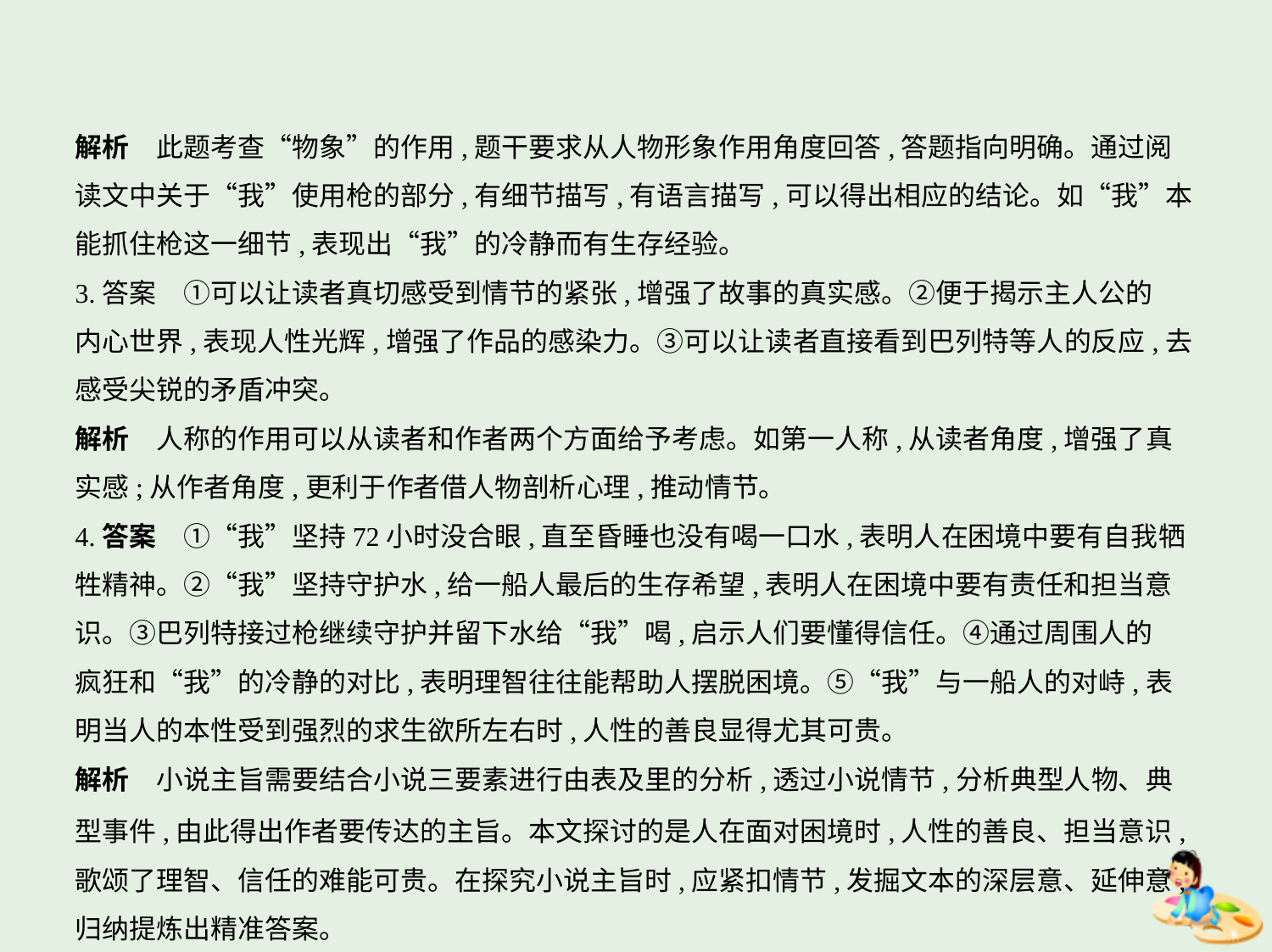

解析　此题考查“物象”的作用,题干要求从人物形象作用角度回答,答题指向明确。通过阅
读文中关于“我”使用枪的部分,有细节描写,有语言描写,可以得出相应的结论。如“我”本
能抓住枪这一细节,表现出“我”的冷静而有生存经验。
3.答案　①可以让读者真切感受到情节的紧张,增强了故事的真实感。②便于揭示主人公的
内心世界,表现人性光辉,增强了作品的感染力。③可以让读者直接看到巴列特等人的反应,去
感受尖锐的矛盾冲突。
解析　人称的作用可以从读者和作者两个方面给予考虑。如第一人称,从读者角度,增强了真
实感;从作者角度,更利于作者借人物剖析心理,推动情节。
4.答案　①“我”坚持72小时没合眼,直至昏睡也没有喝一口水,表明人在困境中要有自我牺
牲精神。②“我”坚持守护水,给一船人最后的生存希望,表明人在困境中要有责任和担当意
识。③巴列特接过枪继续守护并留下水给“我”喝,启示人们要懂得信任。④通过周围人的
疯狂和“我”的冷静的对比,表明理智往往能帮助人摆脱困境。⑤“我”与一船人的对峙,表
明当人的本性受到强烈的求生欲所左右时,人性的善良显得尤其可贵。
解析　小说主旨需要结合小说三要素进行由表及里的分析,透过小说情节,分析典型人物、典
型事件,由此得出作者要传达的主旨。本文探讨的是人在面对困境时,人性的善良、担当意识,
歌颂了理智、信任的难能可贵。在探究小说主旨时,应紧扣情节,发掘文本的深层意、延伸意,
归纳提炼出精准答案。